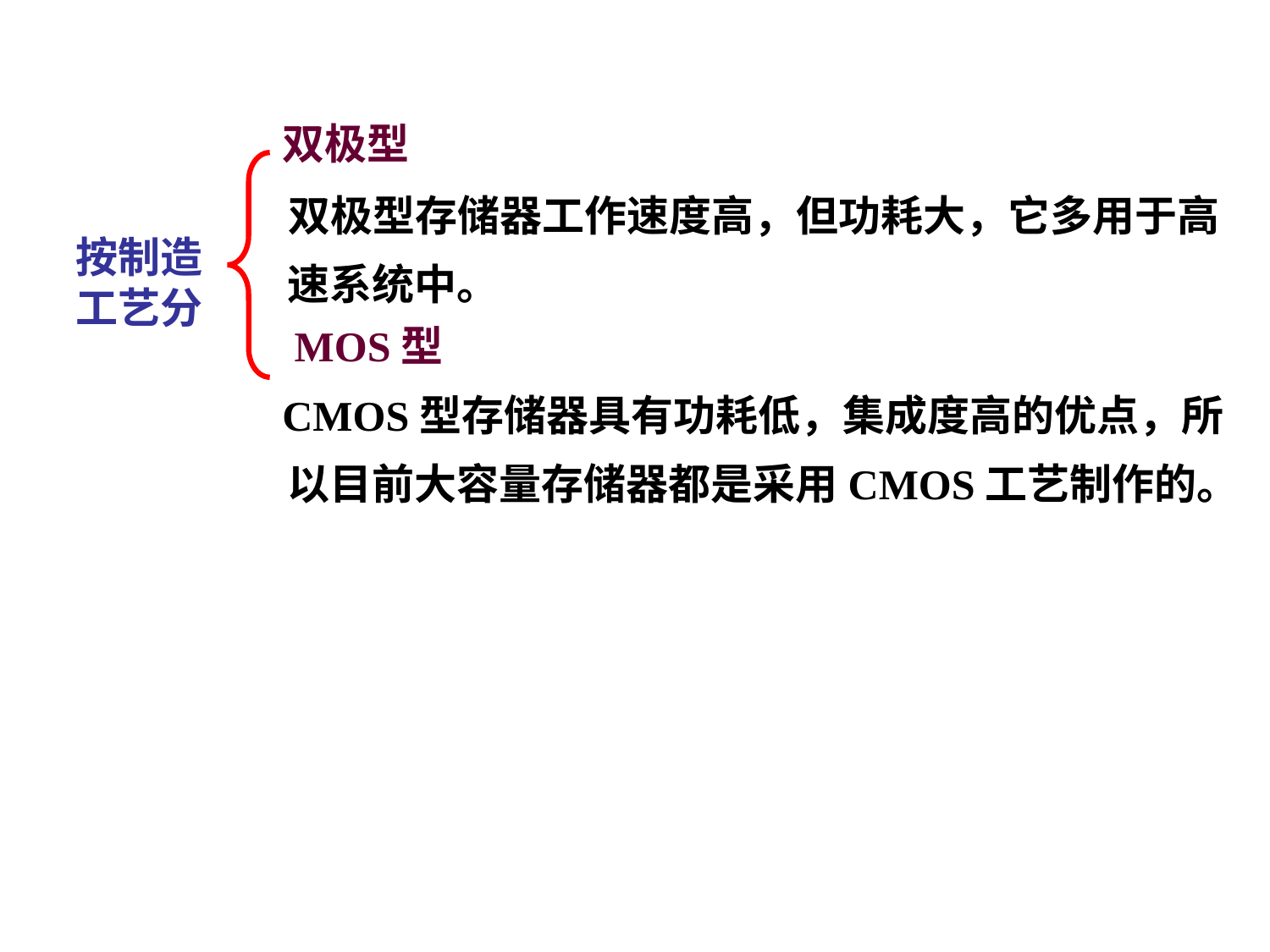

双极型

    双极型存储器工作速度高，但功耗大，它多用于高速系统中。
按制造
工艺分
MOS型
    CMOS型存储器具有功耗低，集成度高的优点，所以目前大容量存储器都是采用CMOS工艺制作的。